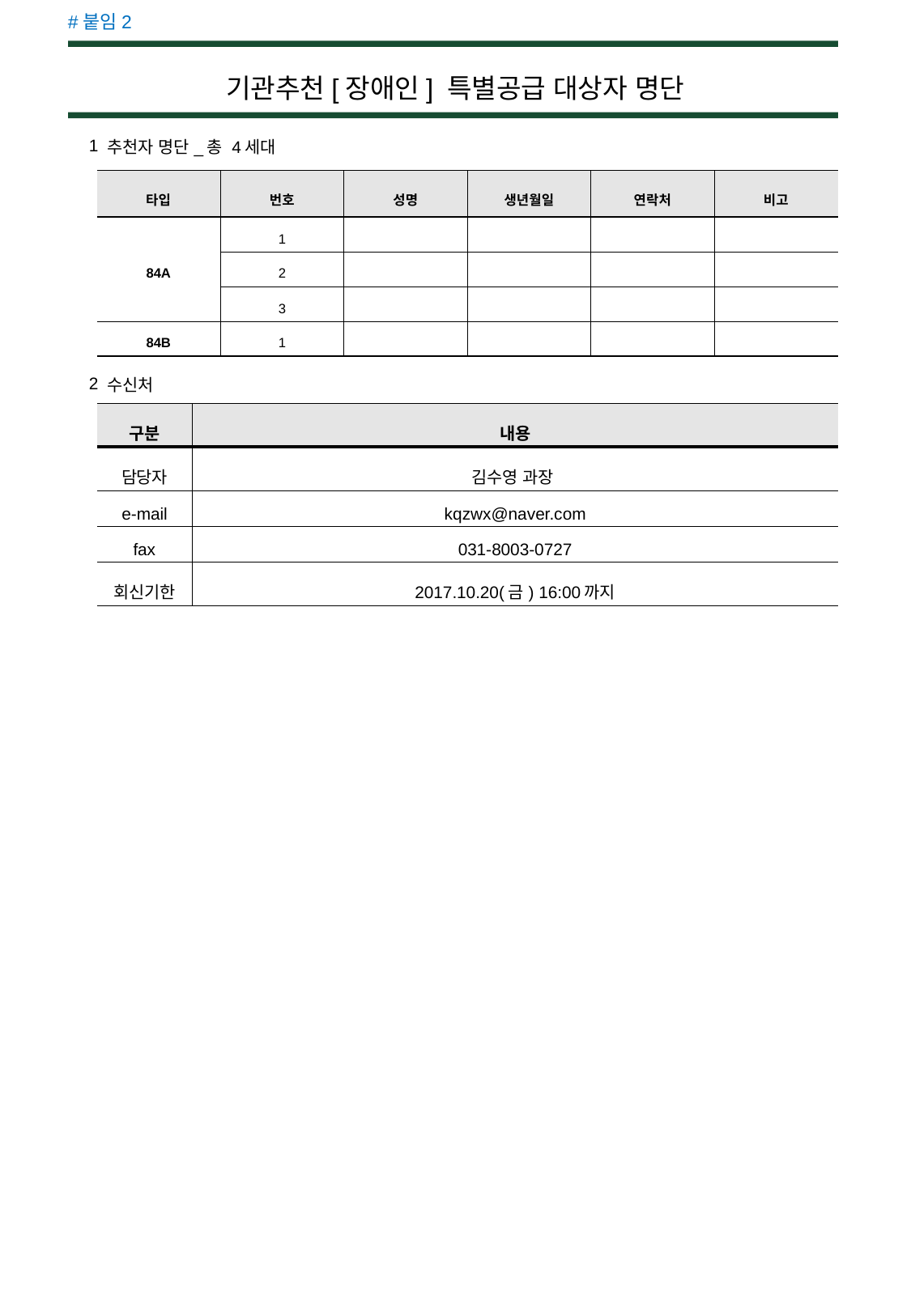

#붙임2
기관추천[장애인] 특별공급 대상자 명단
| 1 | 추천자 명단\_총 4세대 |
| --- | --- |
| 타입 | 번호 | 성명 | 생년월일 | 연락처 | 비고 |
| --- | --- | --- | --- | --- | --- |
| 84A | 1 |  |  |  |  |
|  | 2 |  |  |  |  |
|  | 3 |  |  |  |  |
| 84B | 1 |  |  |  |  |
| 2 | 수신처 |
| --- | --- |
| 구분 | 내용 |
| --- | --- |
| 담당자 | 김수영 과장 |
| e-mail | kqzwx@naver.com |
| fax | 031-8003-0727 |
| 회신기한 | 2017.10.20(금) 16:00까지 |